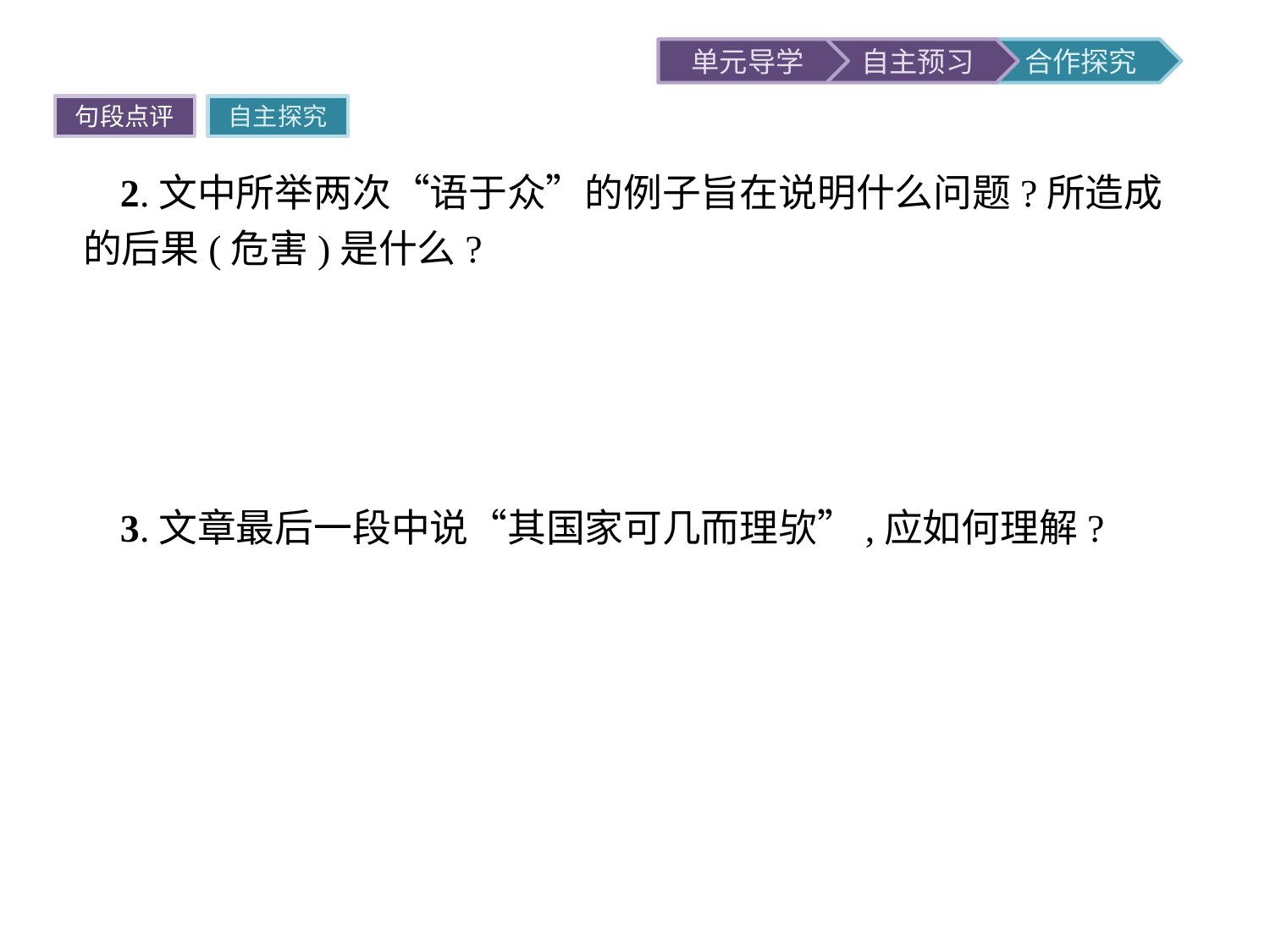

句段点评
自主探究
2.文中所举两次“语于众”的例子旨在说明什么问题?所造成的后果(危害)是什么?
提示当你称赞或批评一个人时,人们不是以这一称赞或批评的正确与否作出反应,而是按照与某一个人的关系而定。应者(要好的人、无利害冲突的人、畏惧他的人)与不应者表现不一样。由此形成恶劣的社会风气——事修而谤兴,德高而毁来。
3.文章最后一段中说“其国家可几而理欤”,应如何理解?
提示最后一段阐明了作者的写作意图,把杜绝毁谤提高到治国之道的高度来认识:韩愈把希望寄托在“将有作于上者”,即统治集团中有所作为的领导者身上,要他们破除世俗的偏见,不以社会的毁誉取人。这表达了韩愈个人的愿望,也表达了以他为代表的依靠自己的努力而奋斗进取的下层知识分子的愿望。